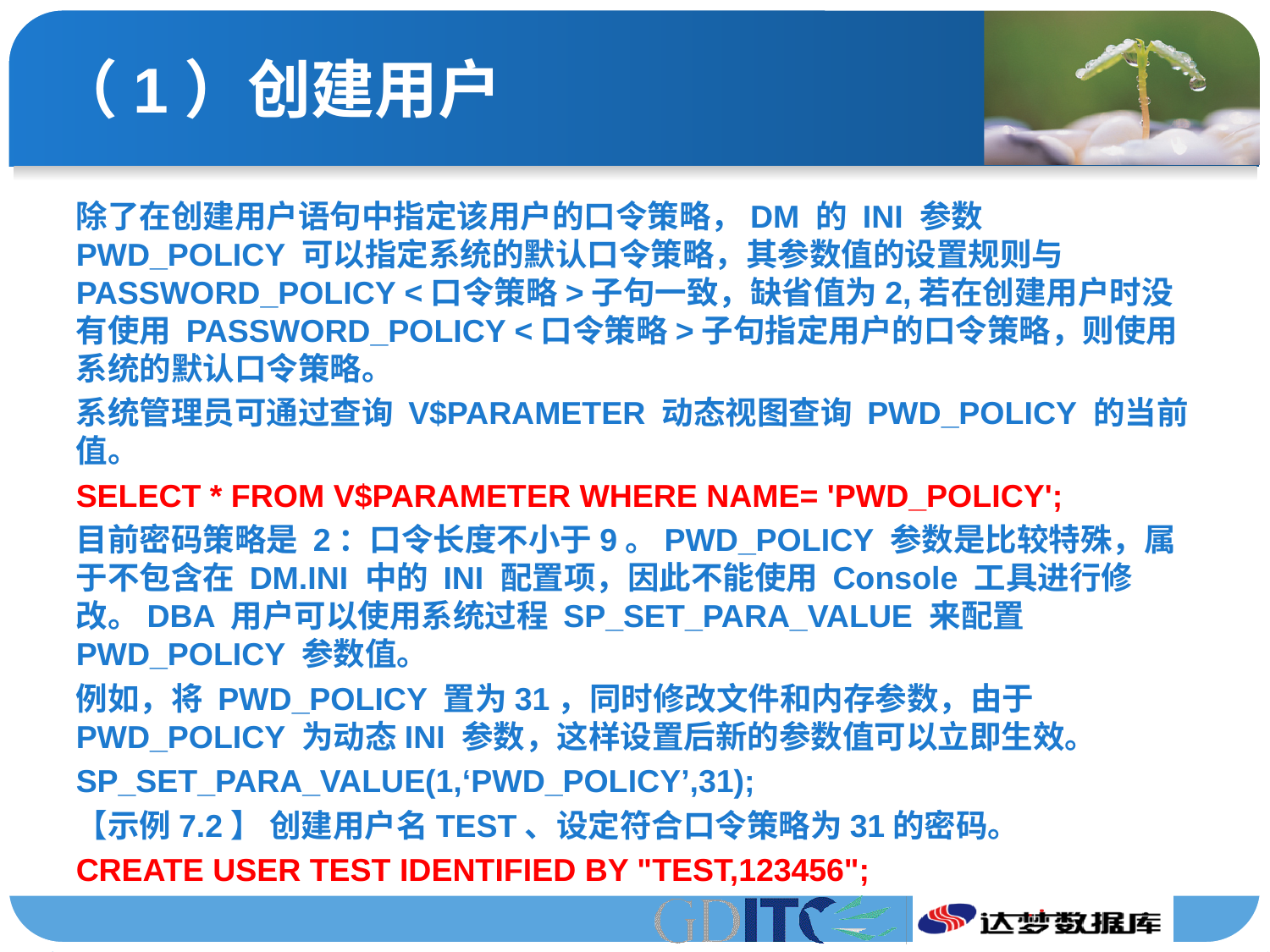

# （1）创建用户
除了在创建用户语句中指定该用户的口令策略，DM 的 INI 参数 PWD_POLICY 可以指定系统的默认口令策略，其参数值的设置规则与 PASSWORD_POLICY <口令策略>子句一致，缺省值为2,若在创建用户时没有使用 PASSWORD_POLICY <口令策略>子句指定用户的口令策略，则使用系统的默认口令策略。
系统管理员可通过查询 V$PARAMETER 动态视图查询 PWD_POLICY 的当前值。
SELECT * FROM V$PARAMETER WHERE NAME= 'PWD_POLICY';
目前密码策略是 2：口令长度不小于9。PWD_POLICY 参数是比较特殊，属于不包含在 DM.INI 中的 INI 配置项，因此不能使用 Console 工具进行修改。DBA 用户可以使用系统过程 SP_SET_PARA_VALUE 来配置PWD_POLICY 参数值。
例如，将 PWD_POLICY 置为31，同时修改文件和内存参数，由于 PWD_POLICY 为动态INI 参数，这样设置后新的参数值可以立即生效。
SP_SET_PARA_VALUE(1,‘PWD_POLICY’,31);
【示例7.2】 创建用户名TEST、设定符合口令策略为31的密码。
CREATE USER TEST IDENTIFIED BY "TEST,123456";